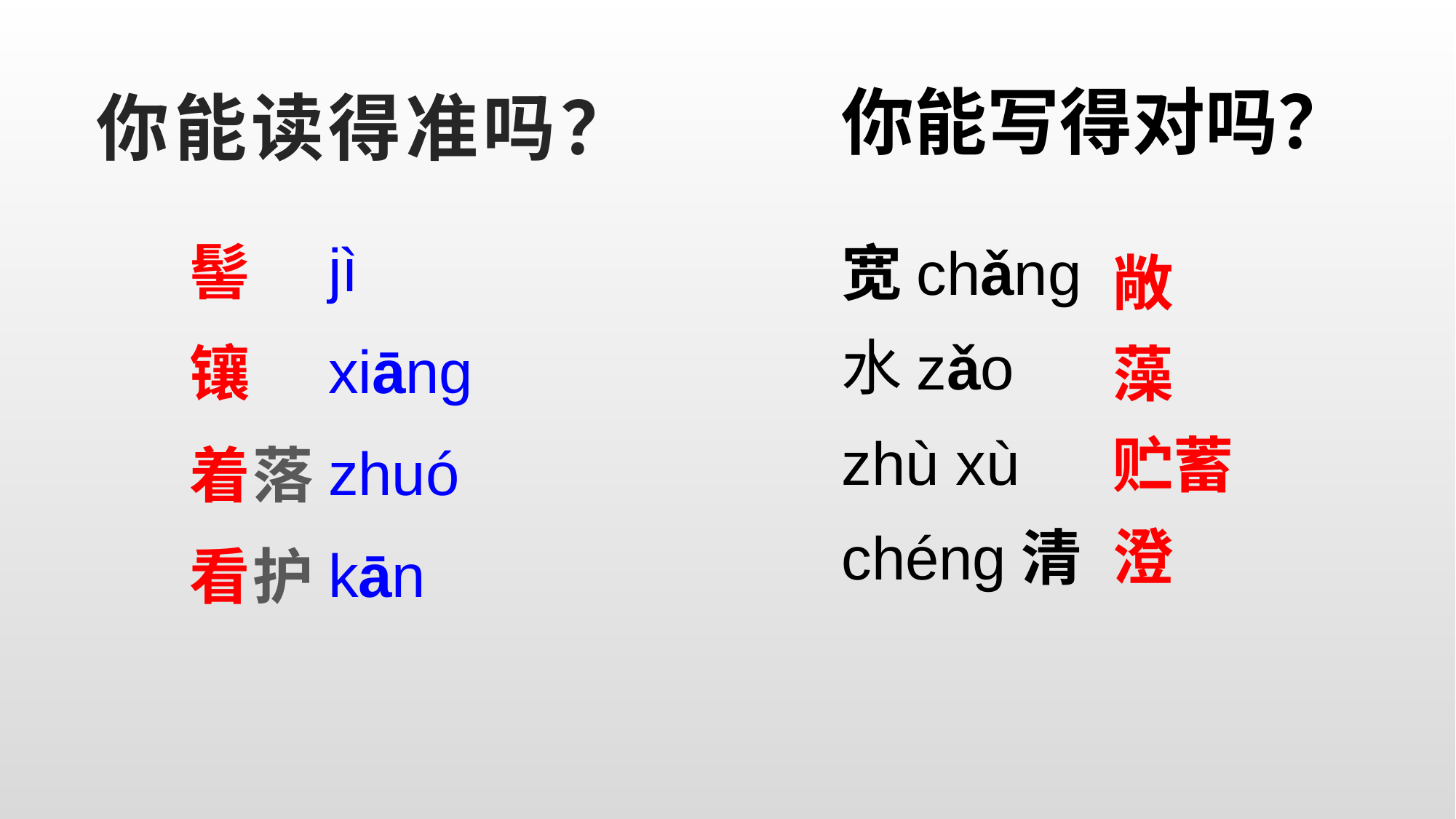

# 你能读得准吗？
你能写得对吗？
jì
xiāng
zhuó
kān

宽chǎng
水zǎo
zhù xù
chéng清
髻
镶
着落
看护

敞
藻
贮蓄
澄